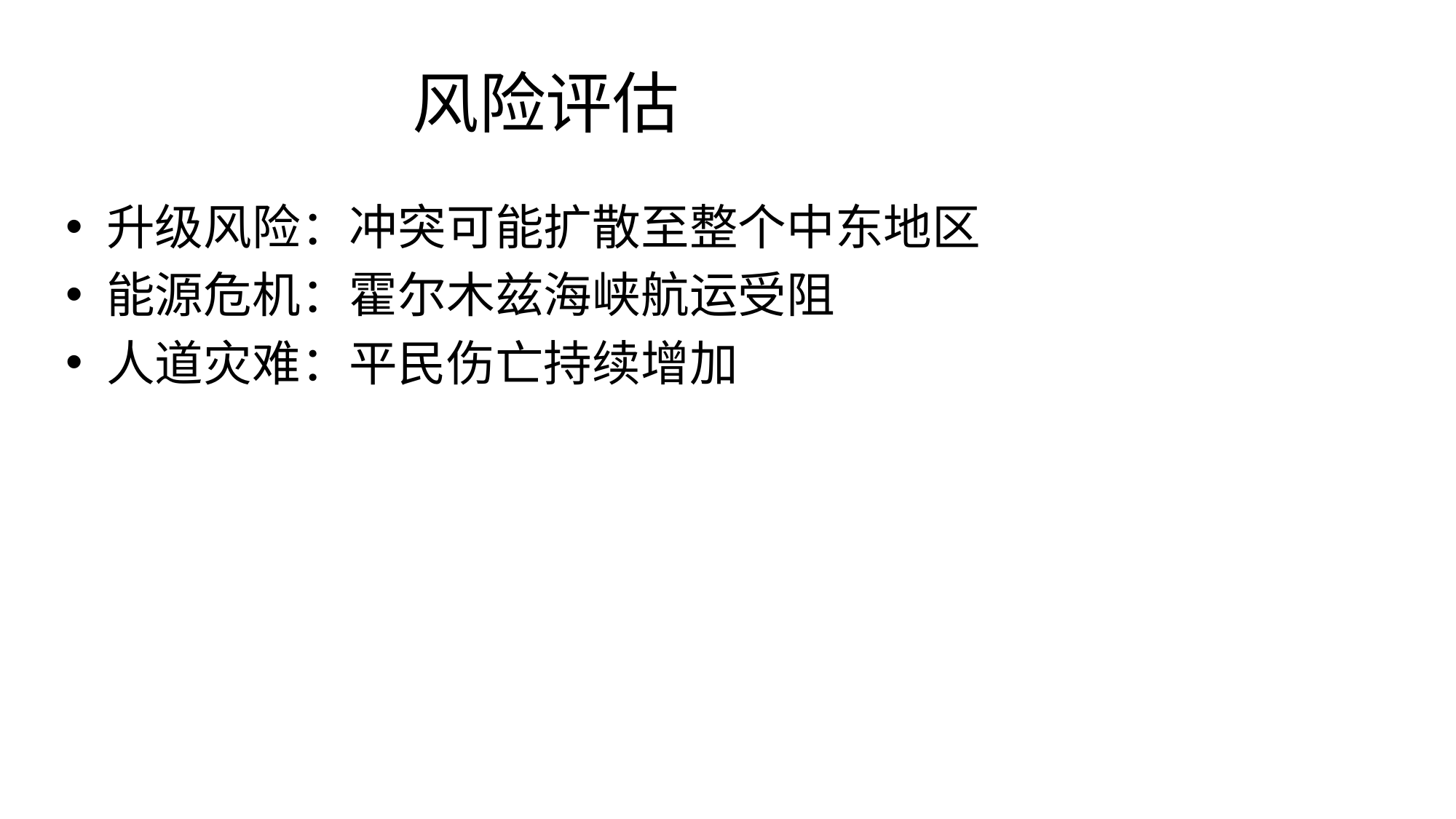

# 风险评估
升级风险：冲突可能扩散至整个中东地区
能源危机：霍尔木兹海峡航运受阻
人道灾难：平民伤亡持续增加